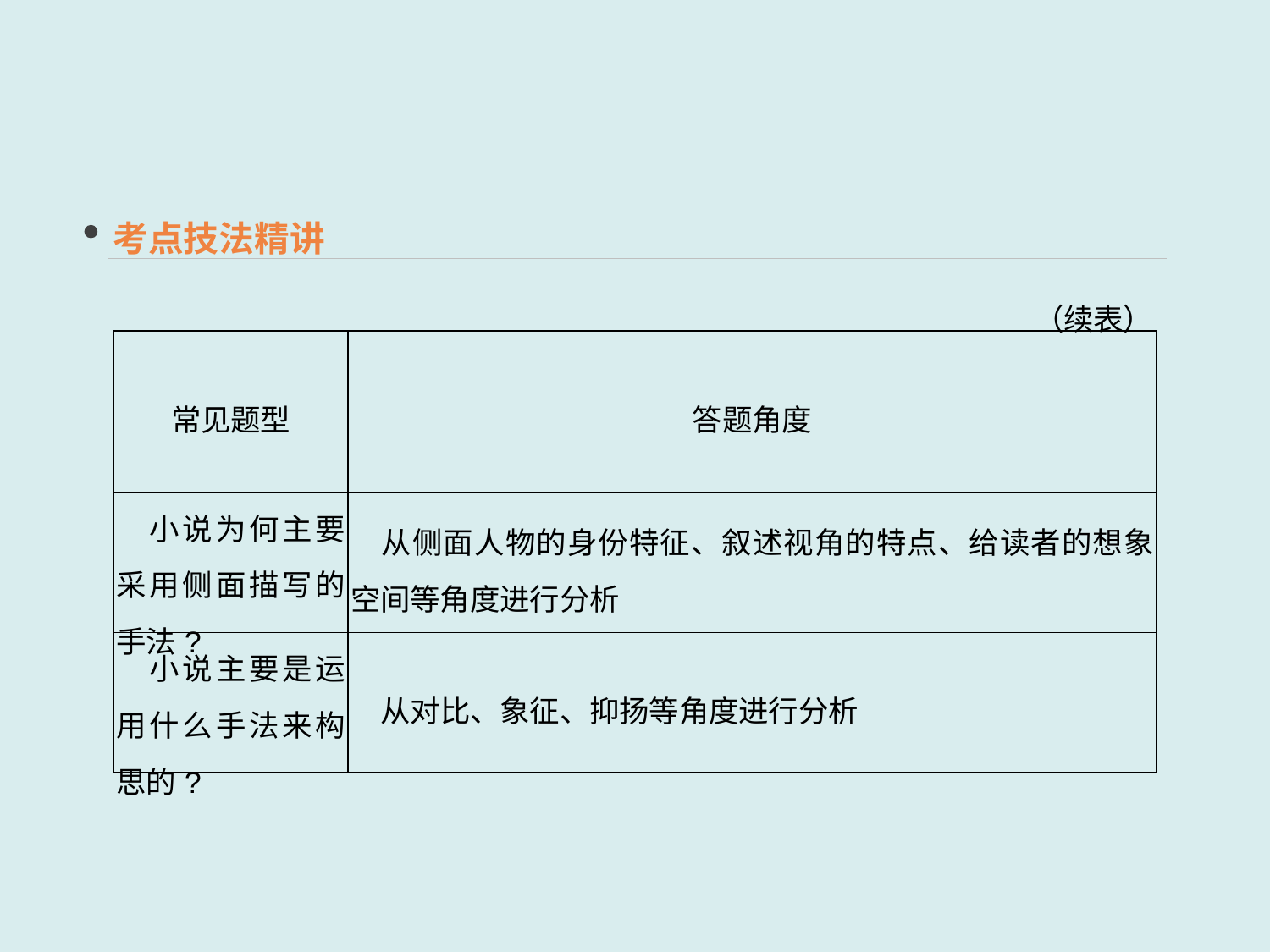

考点技法精讲

（续表）
| 常见题型 | 答题角度 |
| --- | --- |
| 小说为何主要采用侧面描写的手法? | 从侧面人物的身份特征、叙述视角的特点、给读者的想象空间等角度进行分析 |
| 小说主要是运用什么手法来构思的? | 从对比、象征、抑扬等角度进行分析 |